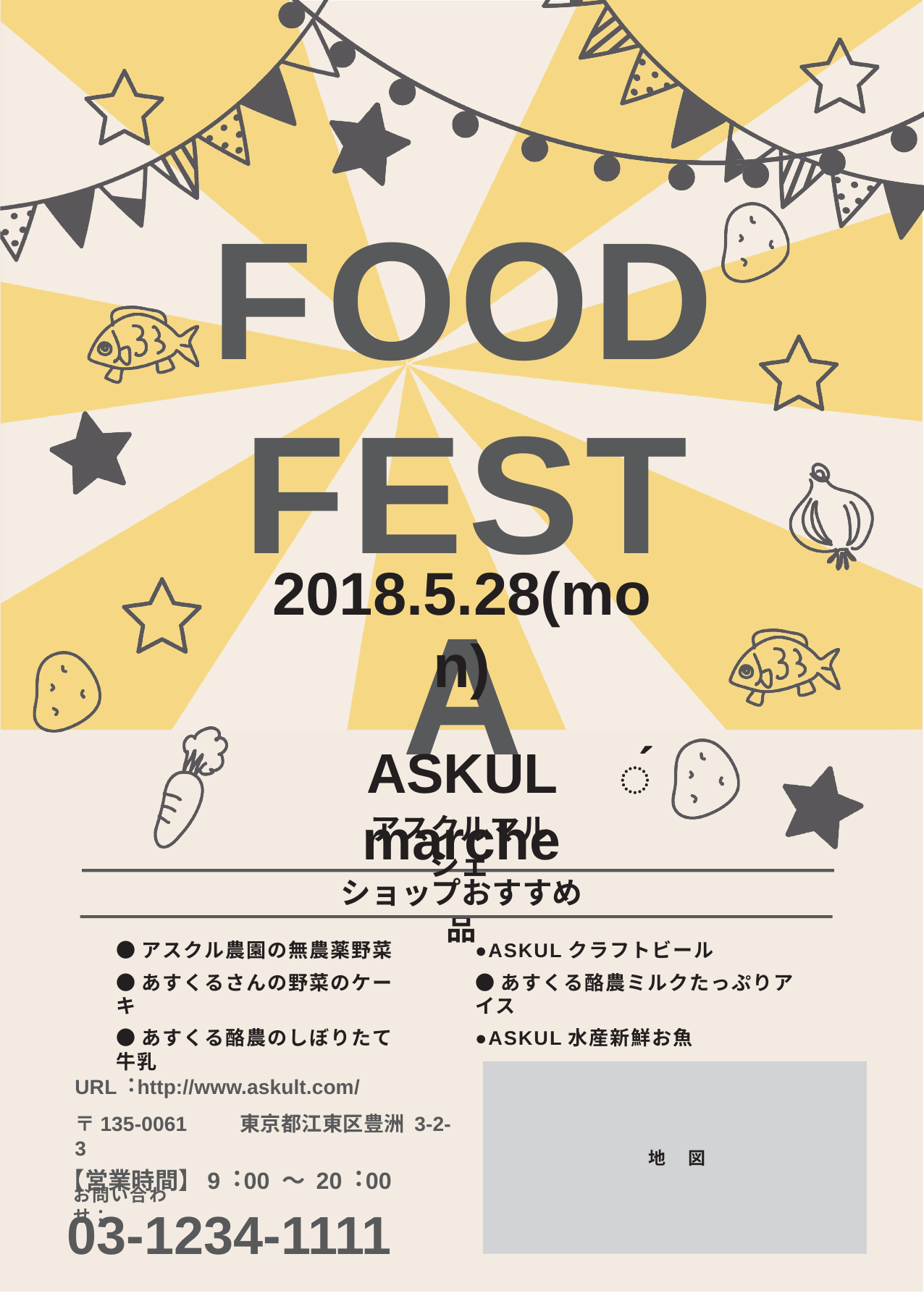

# FOOD

FESTA

2018.5.28(mon)

ASKUL marche

́

アスクルマルシェ

ショップおすすめ品

●ASKULクラフトビール
●あすくる酪農ミルクたっぷりアイス
●ASKUL水産新鮮お魚
●アスクル農園の無農薬野菜
●あすくるさんの野菜のケーキ
●あすくる酪農のしぼりたて牛乳
URL︓http://www.askult.com/
〒135-0061	東京都江東区豊洲 3-2-3
【営業時間】9︓00 ～ 20︓00
地	図
お問い合わせ：
03-1234-1111